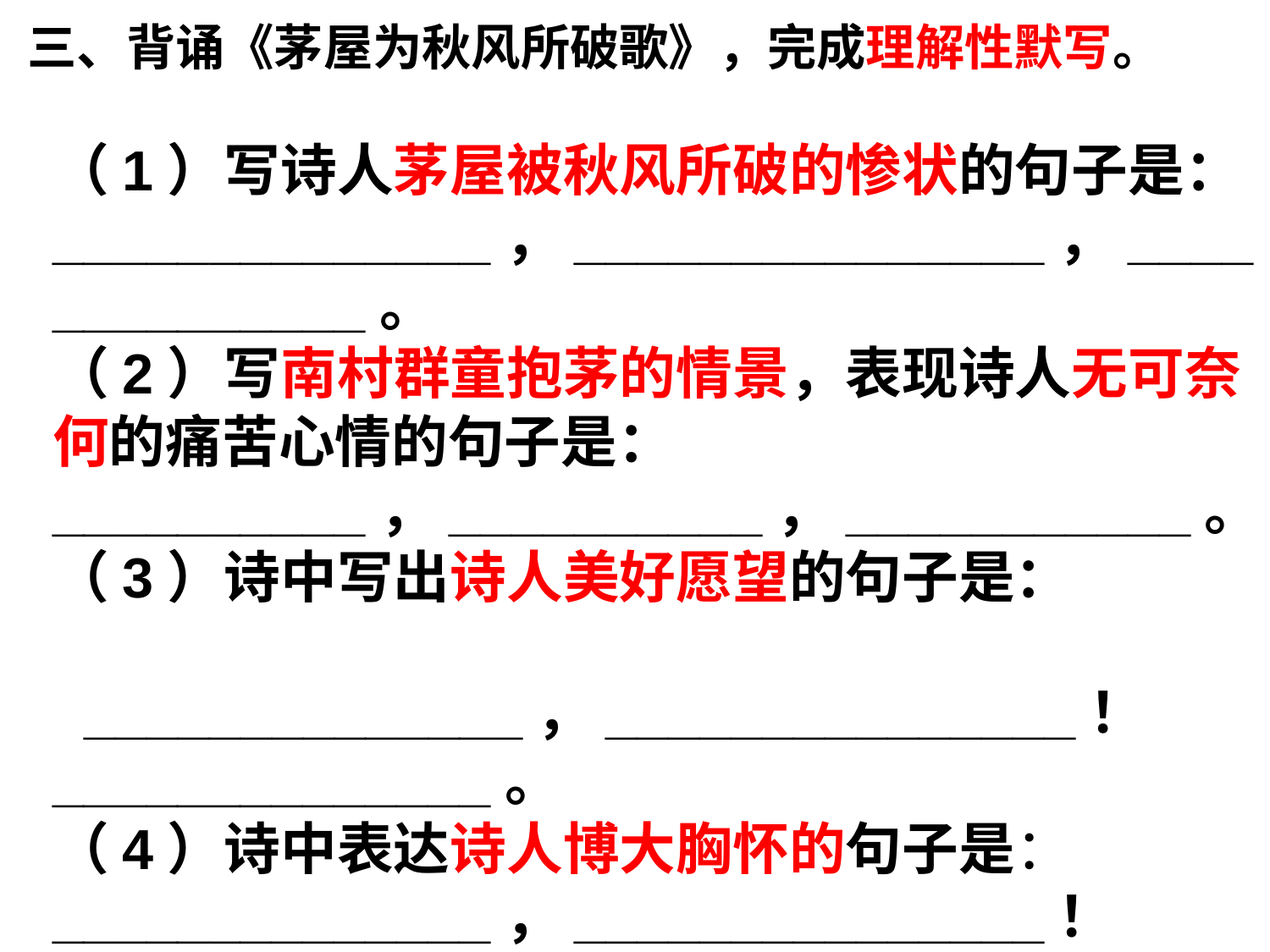

三、背诵《茅屋为秋风所破歌》，完成理解性默写。
（1）写诗人茅屋被秋风所破的惨状的句子是：______________，_______________，______________。
（2）写南村群童抱茅的情景，表现诗人无可奈何的痛苦心情的句子是：__________，__________，___________。
（3）诗中写出诗人美好愿望的句子是：
  ______________，_______________！______________。
（4）诗中表达诗人博大胸怀的句子是：     ______________，_______________！